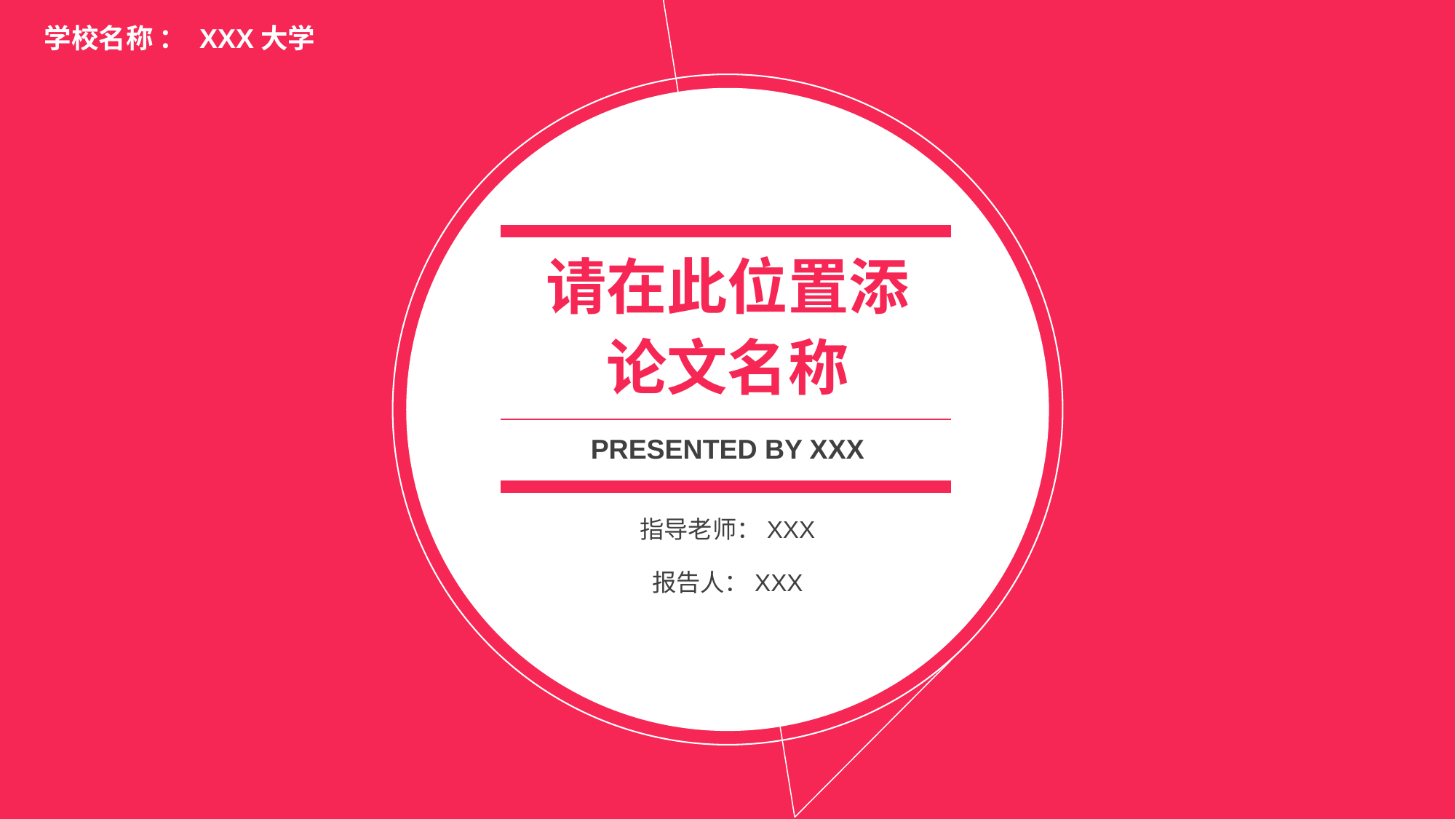

学校名称 ： XXX大学
请在此位置添
论文名称

PRESENTED BY XXX
指导老师：XXX
报告人：XXX